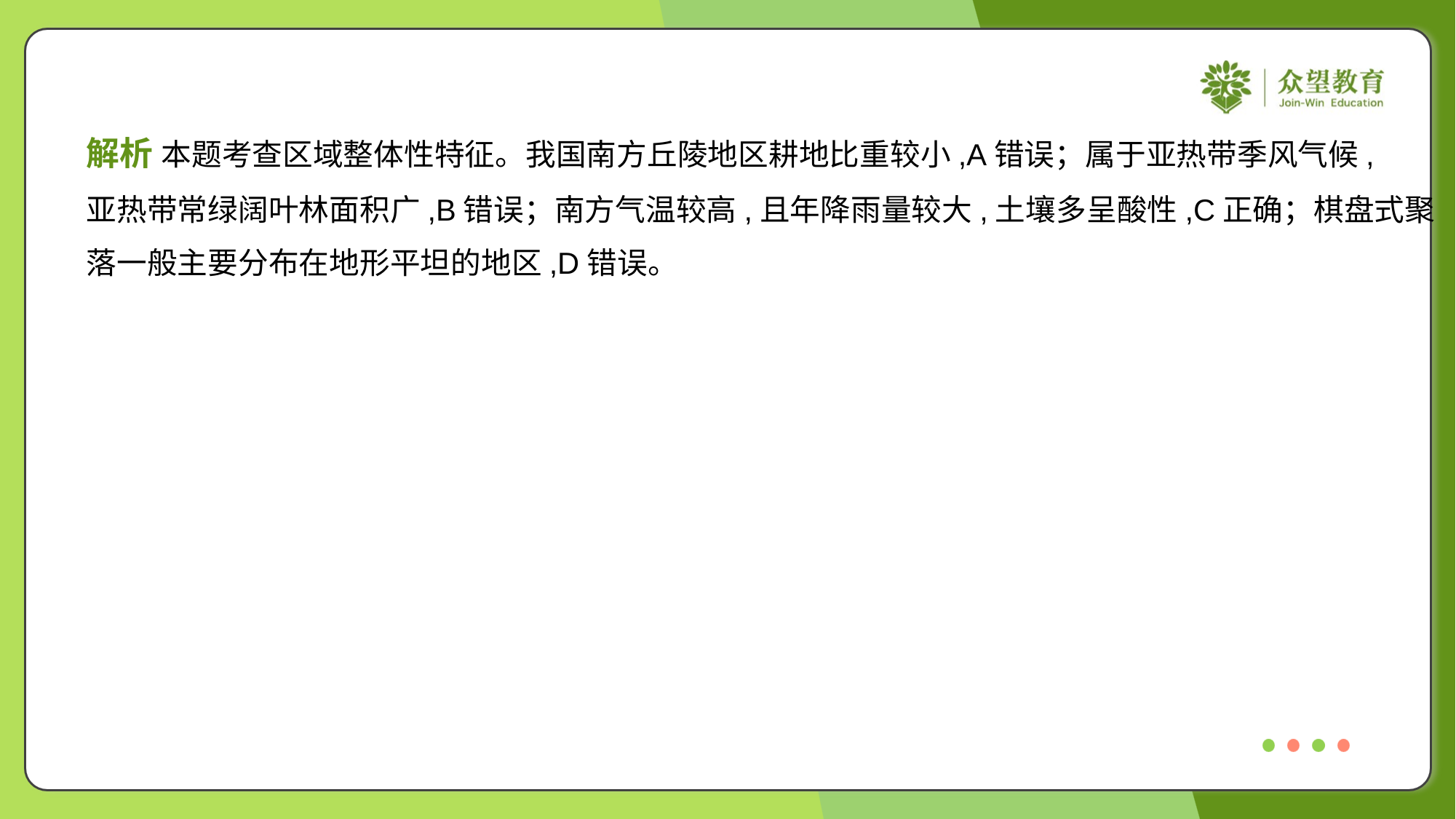

解析 本题考查区域整体性特征。我国南方丘陵地区耕地比重较小,A错误；属于亚热带季风气候,
亚热带常绿阔叶林面积广,B错误；南方气温较高,且年降雨量较大,土壤多呈酸性,C正确；棋盘式聚
落一般主要分布在地形平坦的地区,D错误。